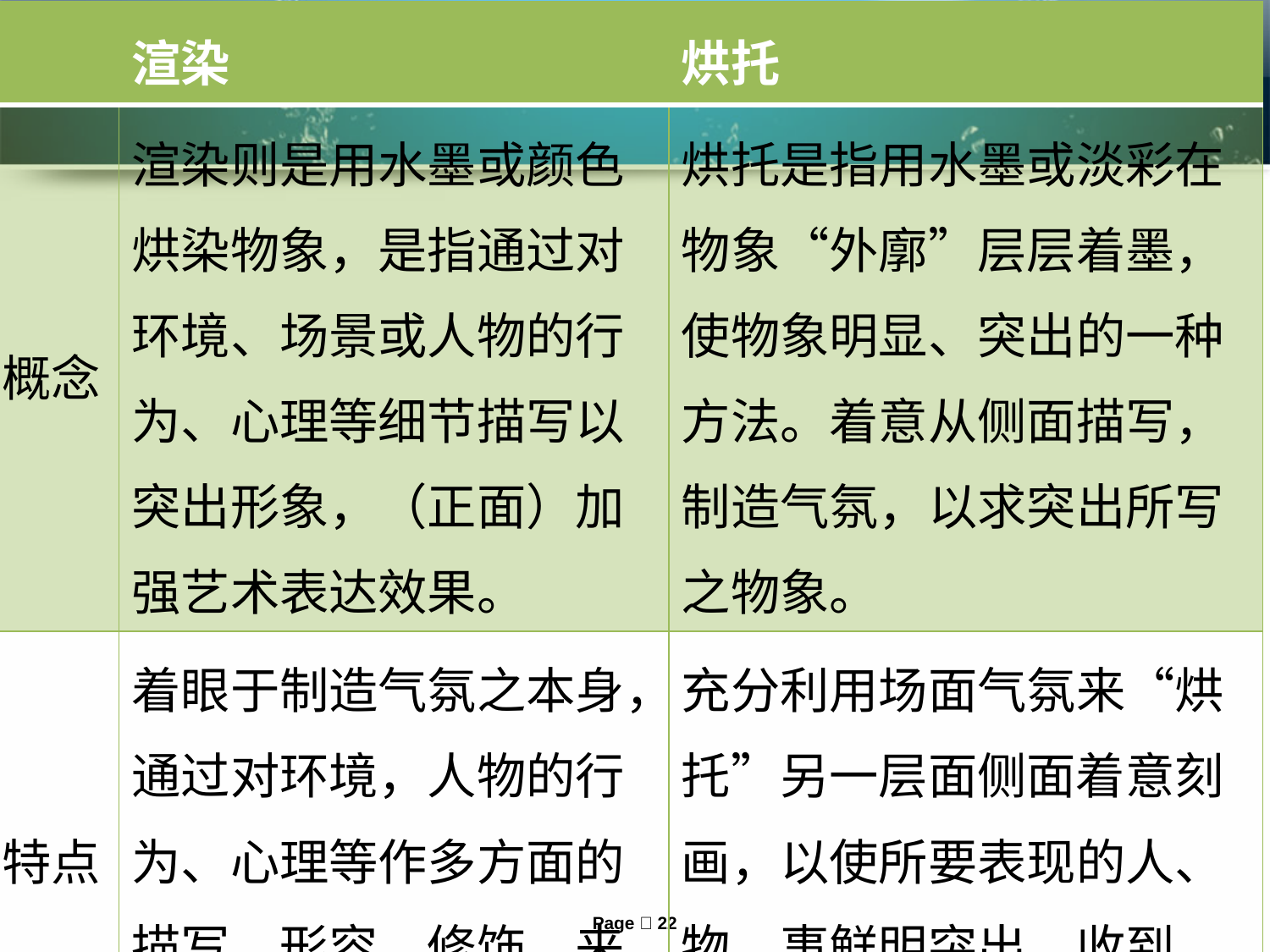

|  | 渲染 | 烘托 |
| --- | --- | --- |
| 概念 | 渲染则是用水墨或颜色烘染物象，是指通过对环境、场景或人物的行为、心理等细节描写以突出形象，（正面）加强艺术表达效果。 | 烘托是指用水墨或淡彩在物象“外廓”层层着墨，使物象明显、突出的一种方法。着意从侧面描写，制造气氛，以求突出所写之物象。 |
| 特点 | 着眼于制造气氛之本身，通过对环境，人物的行为、心理等作多方面的描写、形容、修饰，来突出形象，表现中心。 | 充分利用场面气氛来“烘托”另一层面侧面着意刻画，以使所要表现的人、物、事鲜明突出，收到“烘云托月”的艺术效果。 |